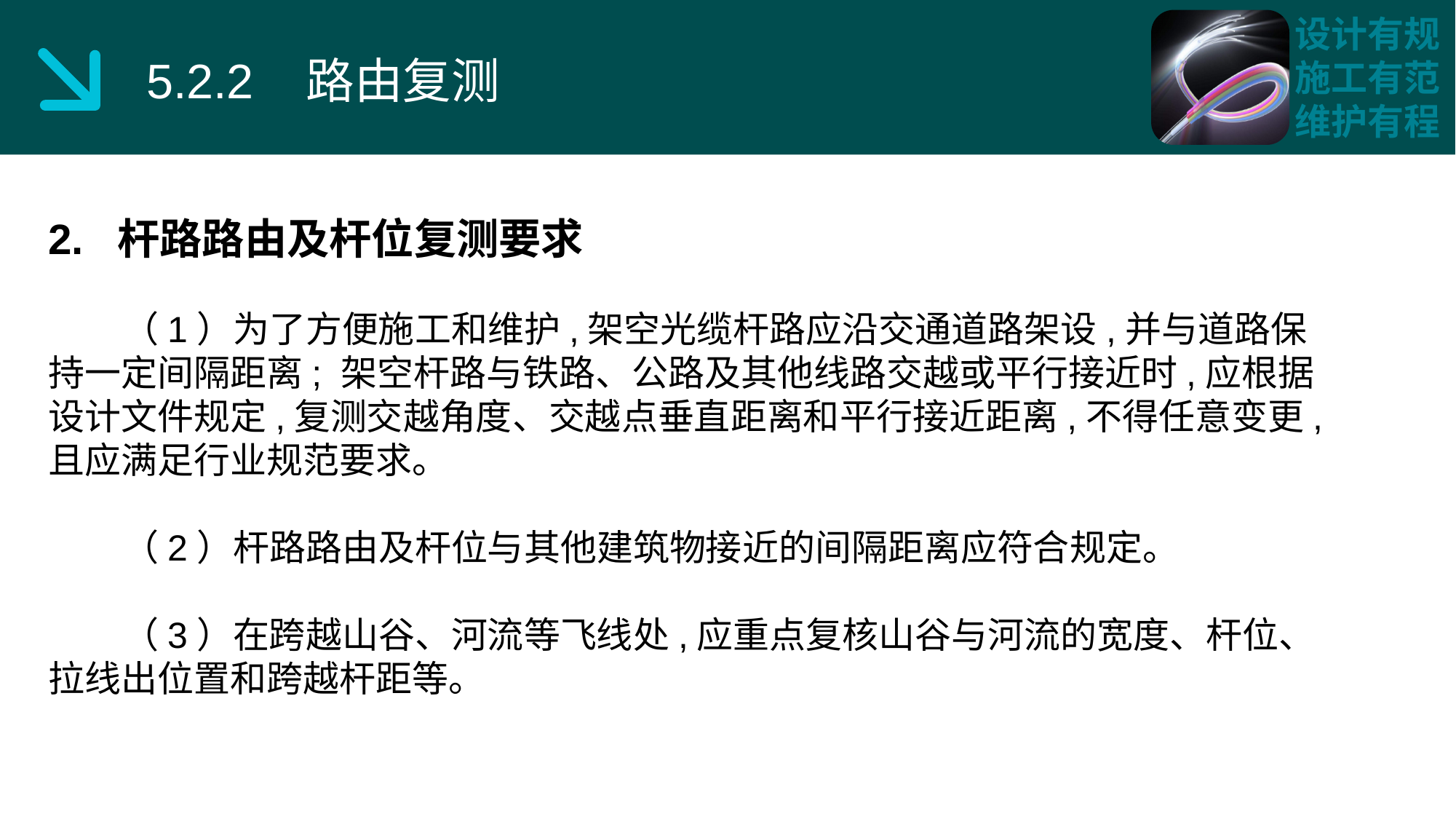

5.2.2   路由复测

2.  杆路路由及杆位复测要求

        （1）为了方便施工和维护,架空光缆杆路应沿交通道路架设,并与道路保持一定间隔距离; 架空杆路与铁路、公路及其他线路交越或平行接近时,应根据设计文件规定,复测交越角度、交越点垂直距离和平行接近距离,不得任意变更,且应满足行业规范要求。

        （2）杆路路由及杆位与其他建筑物接近的间隔距离应符合规定。

        （3）在跨越山谷、河流等飞线处,应重点复核山谷与河流的宽度、杆位、拉线出位置和跨越杆距等。